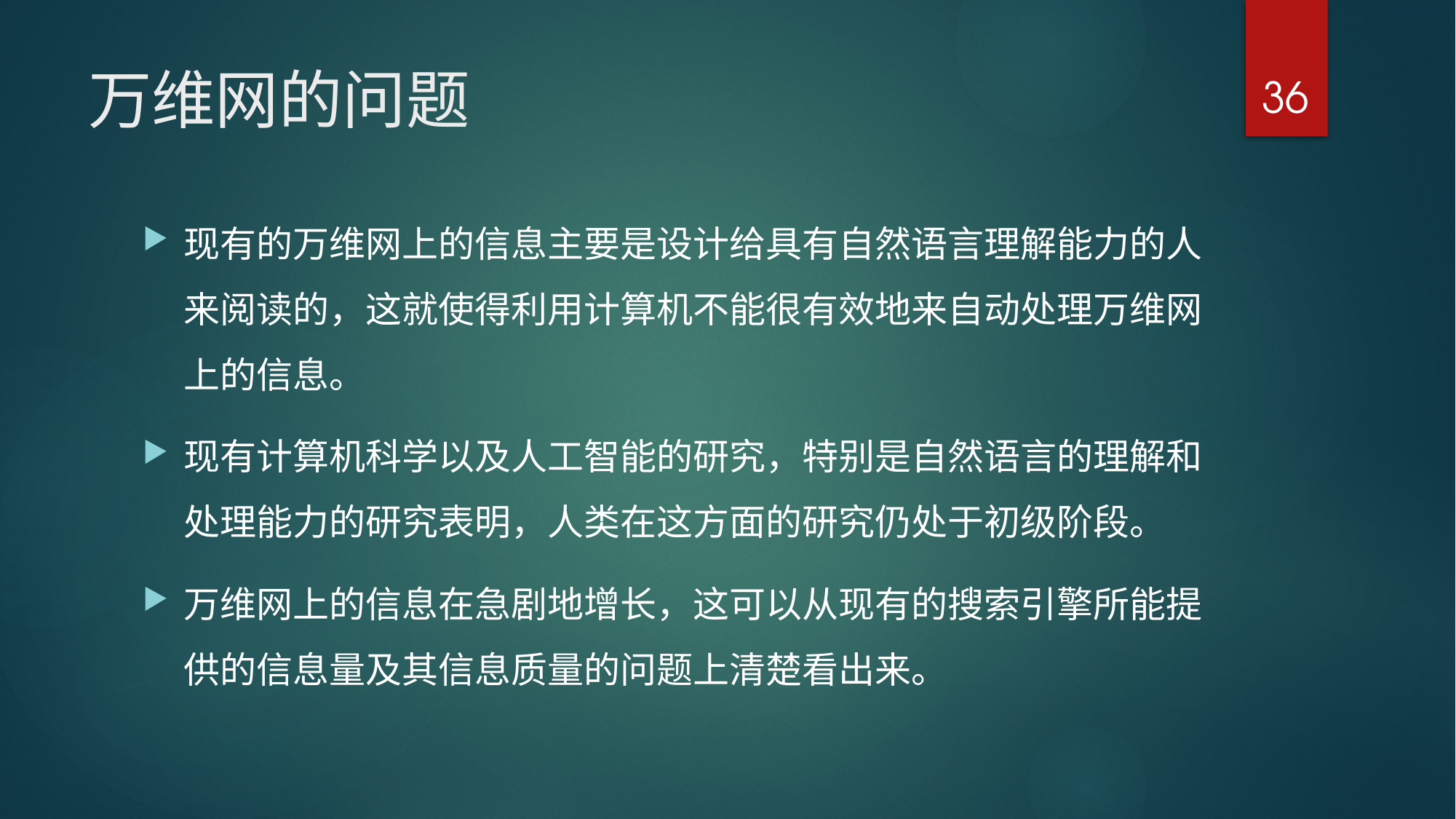

36
# 万维网的问题
现有的万维网上的信息主要是设计给具有自然语言理解能力的人来阅读的，这就使得利用计算机不能很有效地来自动处理万维网上的信息。
现有计算机科学以及人工智能的研究，特别是自然语言的理解和处理能力的研究表明，人类在这方面的研究仍处于初级阶段。
万维网上的信息在急剧地增长，这可以从现有的搜索引擎所能提供的信息量及其信息质量的问题上清楚看出来。